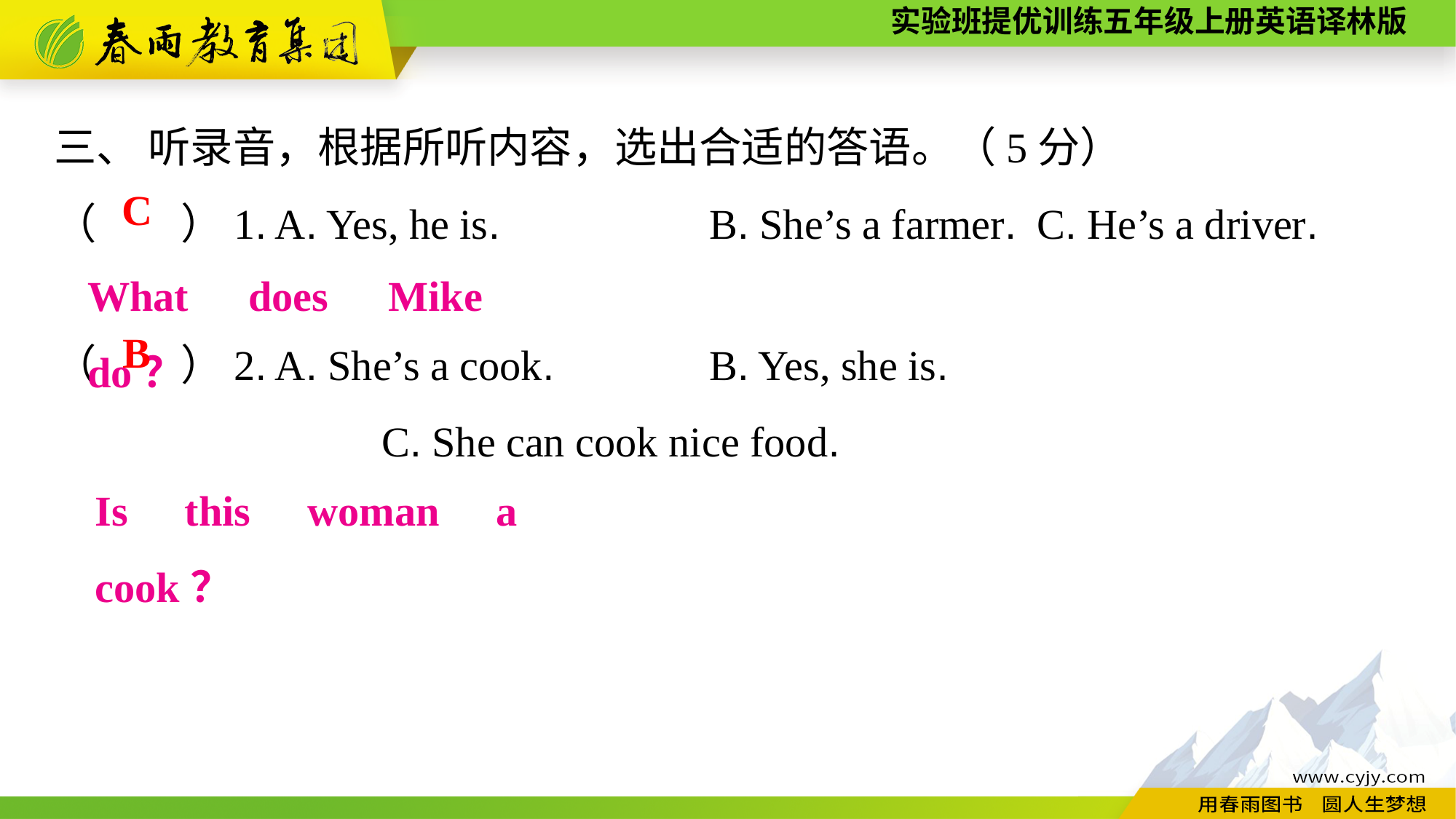

三、 听录音，根据所听内容，选出合适的答语。（5分）
（　　）1. A. Yes, he is.		B. She’s a farmer.	C. He’s a driver.

（　　）2. A. She’s a cook.		B. Yes, she is.
			C. She can cook nice food.
C
What does Mike do？
B
Is this woman a cook？